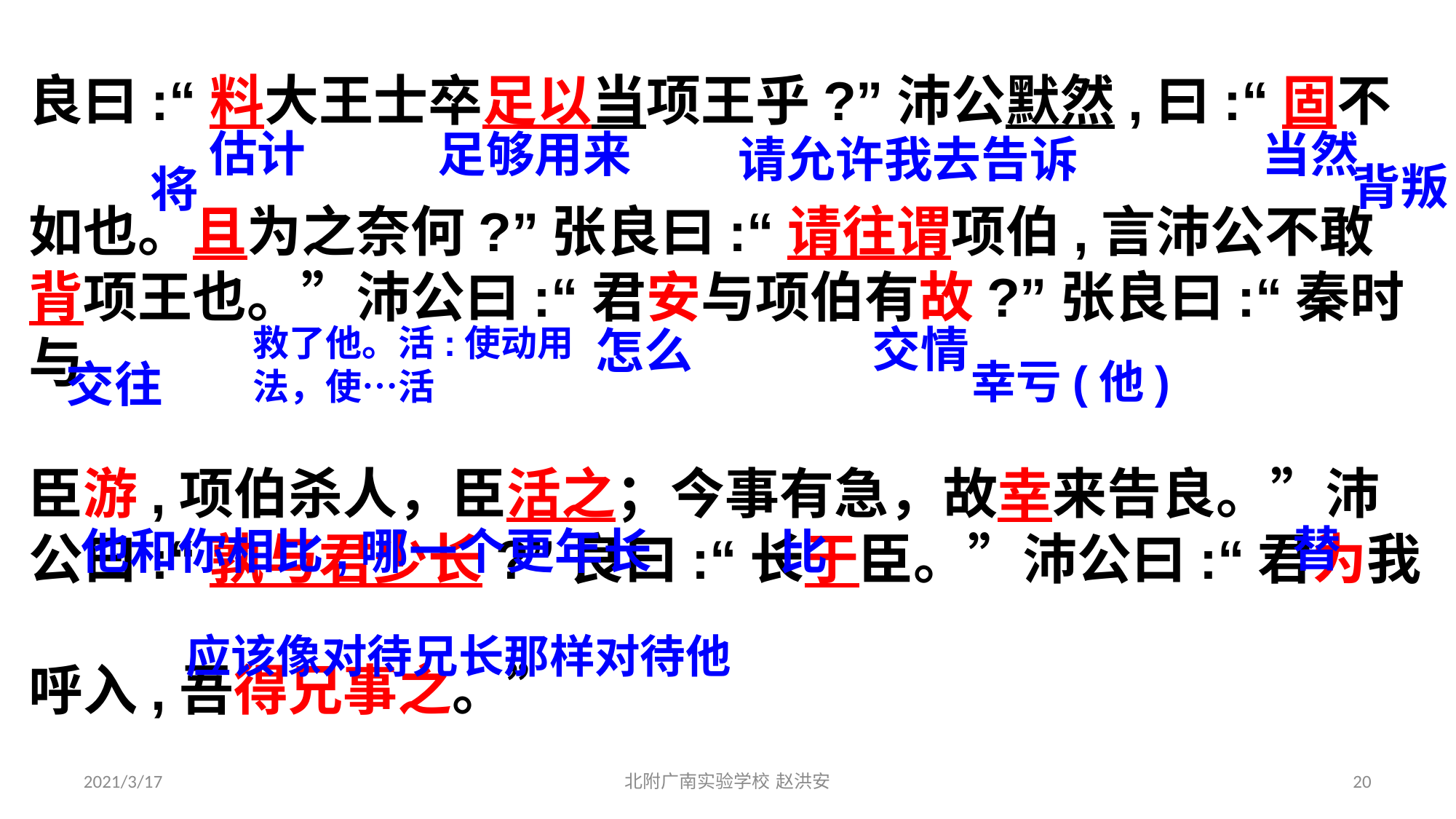

良曰:“料大王士卒足以当项王乎?”沛公默然,曰:“固不

如也。且为之奈何?”张良曰:“请往谓项伯,言沛公不敢背项王也。”沛公曰:“君安与项伯有故?”张良曰:“秦时与

臣游,项伯杀人，臣活之；今事有急，故幸来告良。”沛公曰:“孰与君少长?”良曰:“长于臣。”沛公曰:“君为我

呼入,吾得兄事之。”
估计
足够用来
当然
背叛
请允许我去告诉
将
交情
救了他。活:使动用法，使…活
怎么
交往
幸亏(他)
替
他和你相比,哪一个更年长
比
应该像对待兄长那样对待他
2021/3/17
北附广南实验学校 赵洪安
20